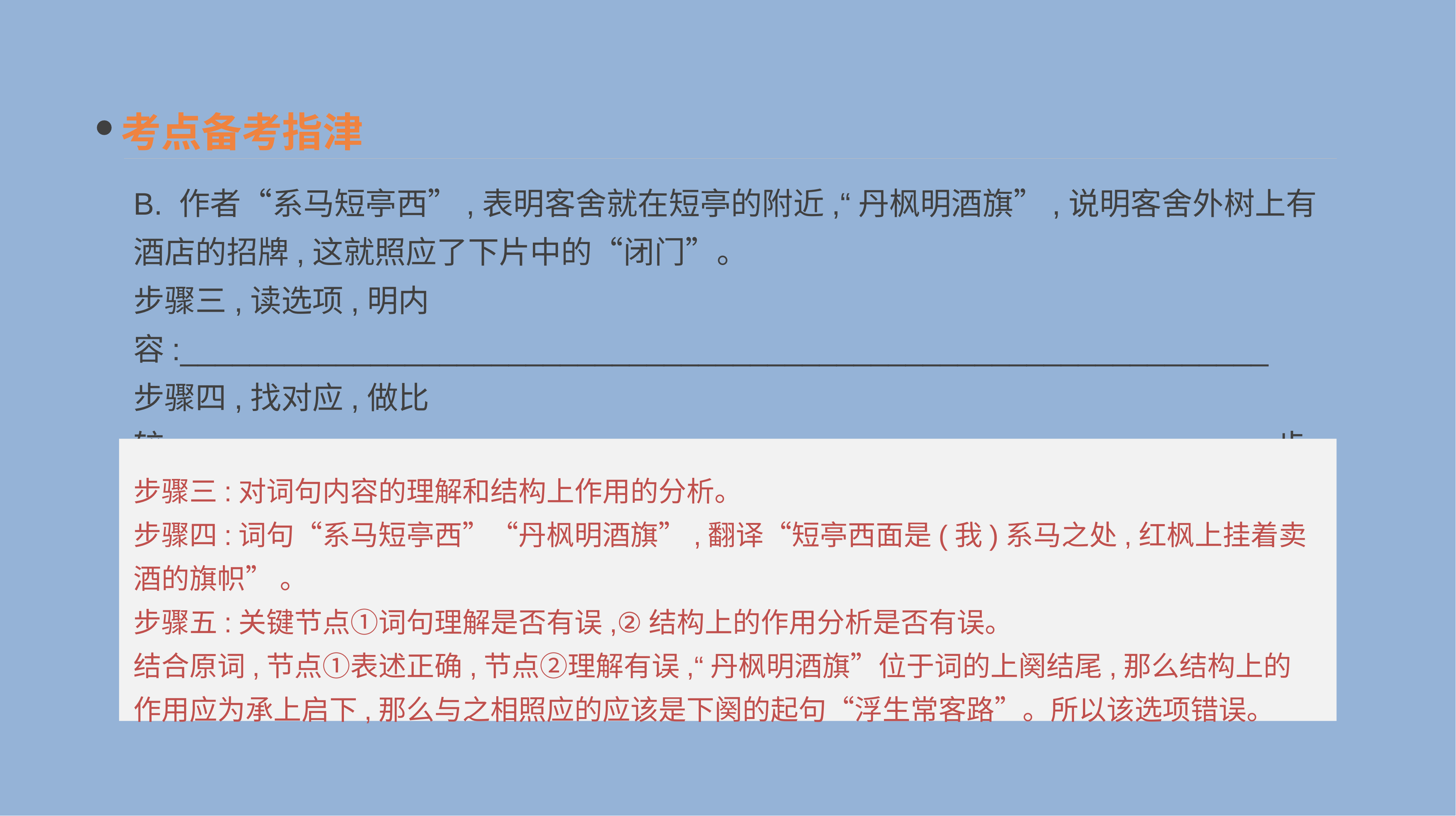

考点备考指津

B. 作者“系马短亭西”,表明客舍就在短亭的附近,“丹枫明酒旗”,说明客舍外树上有酒店的招牌,这就照应了下片中的“闭门”。
步骤三,读选项,明内容:_______________________________________________________________
步骤四,找对应,做比较:_______________________________________________________________步骤五,识关键,判正误:_______________________________________________________________

步骤三:对词句内容的理解和结构上作用的分析。
步骤四:词句“系马短亭西”“丹枫明酒旗”,翻译“短亭西面是(我)系马之处,红枫上挂着卖酒的旗帜” 。
步骤五:关键节点①词句理解是否有误,②结构上的作用分析是否有误。
结合原词,节点①表述正确,节点②理解有误,“丹枫明酒旗”位于词的上阕结尾,那么结构上的作用应为承上启下,那么与之相照应的应该是下阕的起句“浮生常客路”。所以该选项错误。